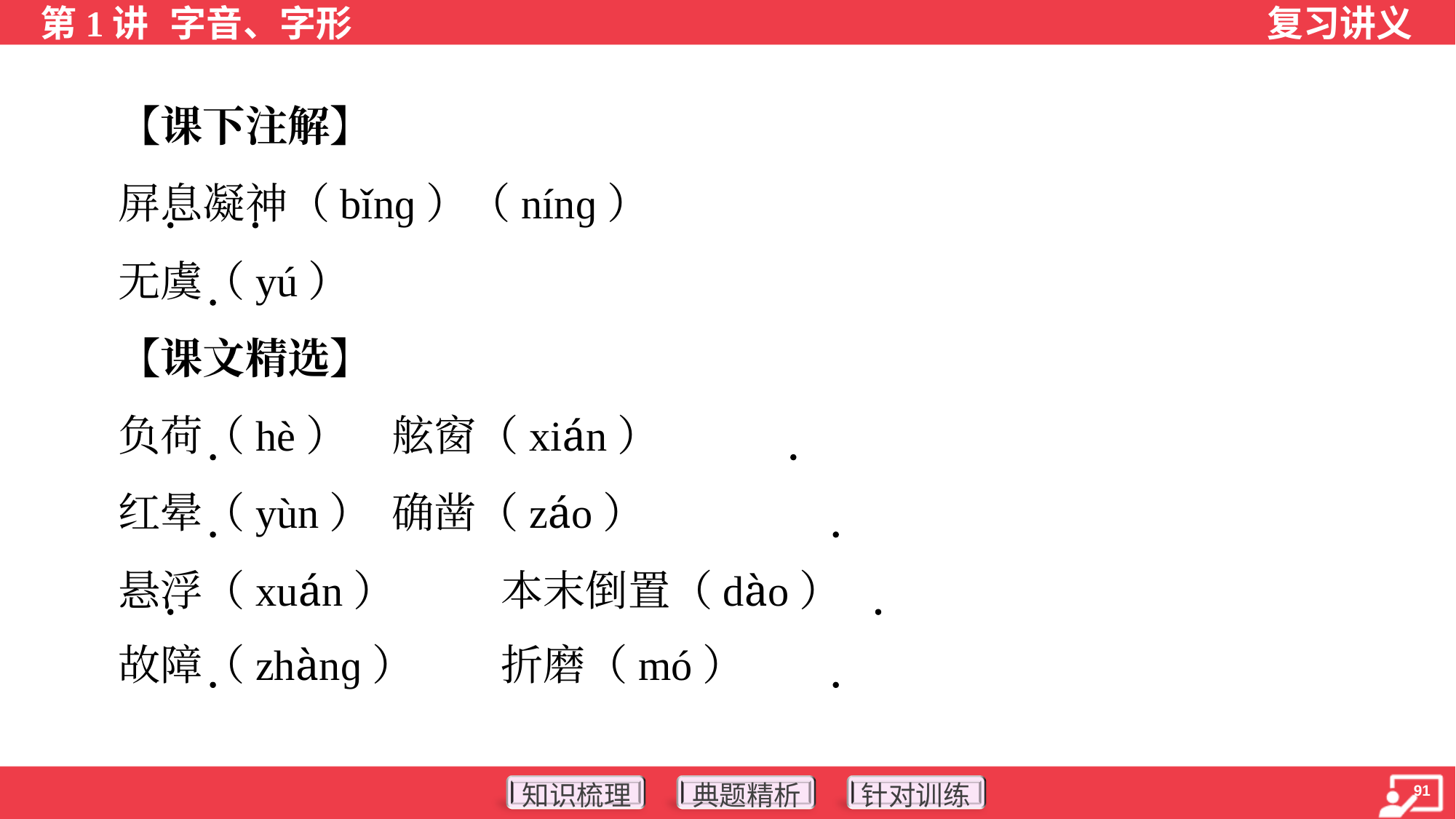

【课下注解】
    屏息凝神（bǐnɡ）（nínɡ）
    无虞（yú）
    【课文精选】
    负荷（hè）	舷窗（xián）
    红晕（yùn）	确凿（záo）
    悬浮（xuán）	本末倒置（dào）
    故障（zhànɡ）	折磨（mó）